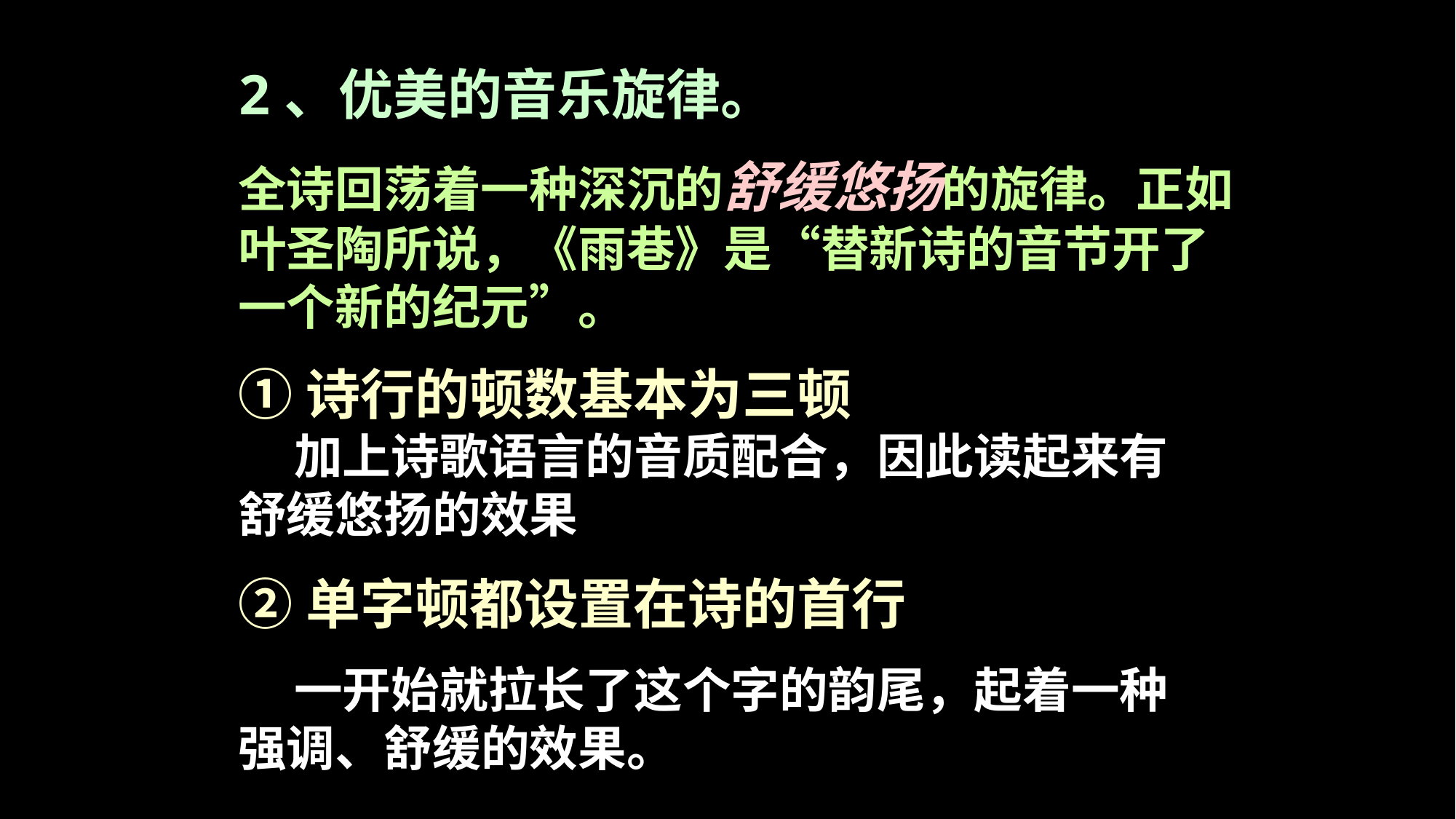

2、优美的音乐旋律。
全诗回荡着一种深沉的舒缓悠扬的旋律。正如叶圣陶所说，《雨巷》是“替新诗的音节开了一个新的纪元”。
①诗行的顿数基本为三顿
    加上诗歌语言的音质配合，因此读起来有舒缓悠扬的效果
②单字顿都设置在诗的首行
    一开始就拉长了这个字的韵尾，起着一种强调、舒缓的效果。